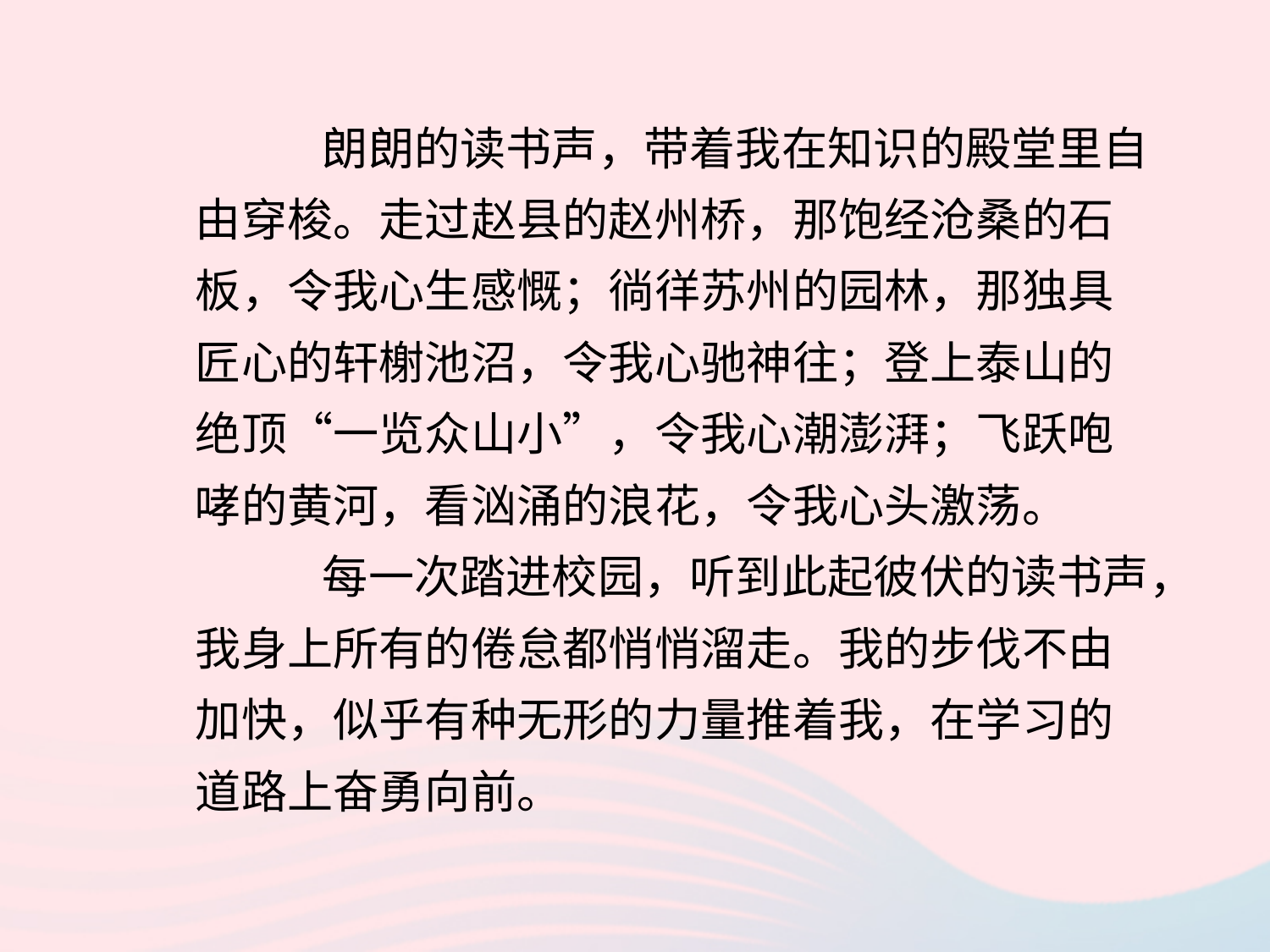

朗朗的读书声，带着我在知识的殿堂里自由穿梭。走过赵县的赵州桥，那饱经沧桑的石板，令我心生感慨；徜徉苏州的园林，那独具匠心的轩榭池沼，令我心驰神往；登上泰山的绝顶“一览众山小”，令我心潮澎湃；飞跃咆哮的黄河，看汹涌的浪花，令我心头激荡。
	每一次踏进校园，听到此起彼伏的读书声，我身上所有的倦怠都悄悄溜走。我的步伐不由加快，似乎有种无形的力量推着我，在学习的道路上奋勇向前。